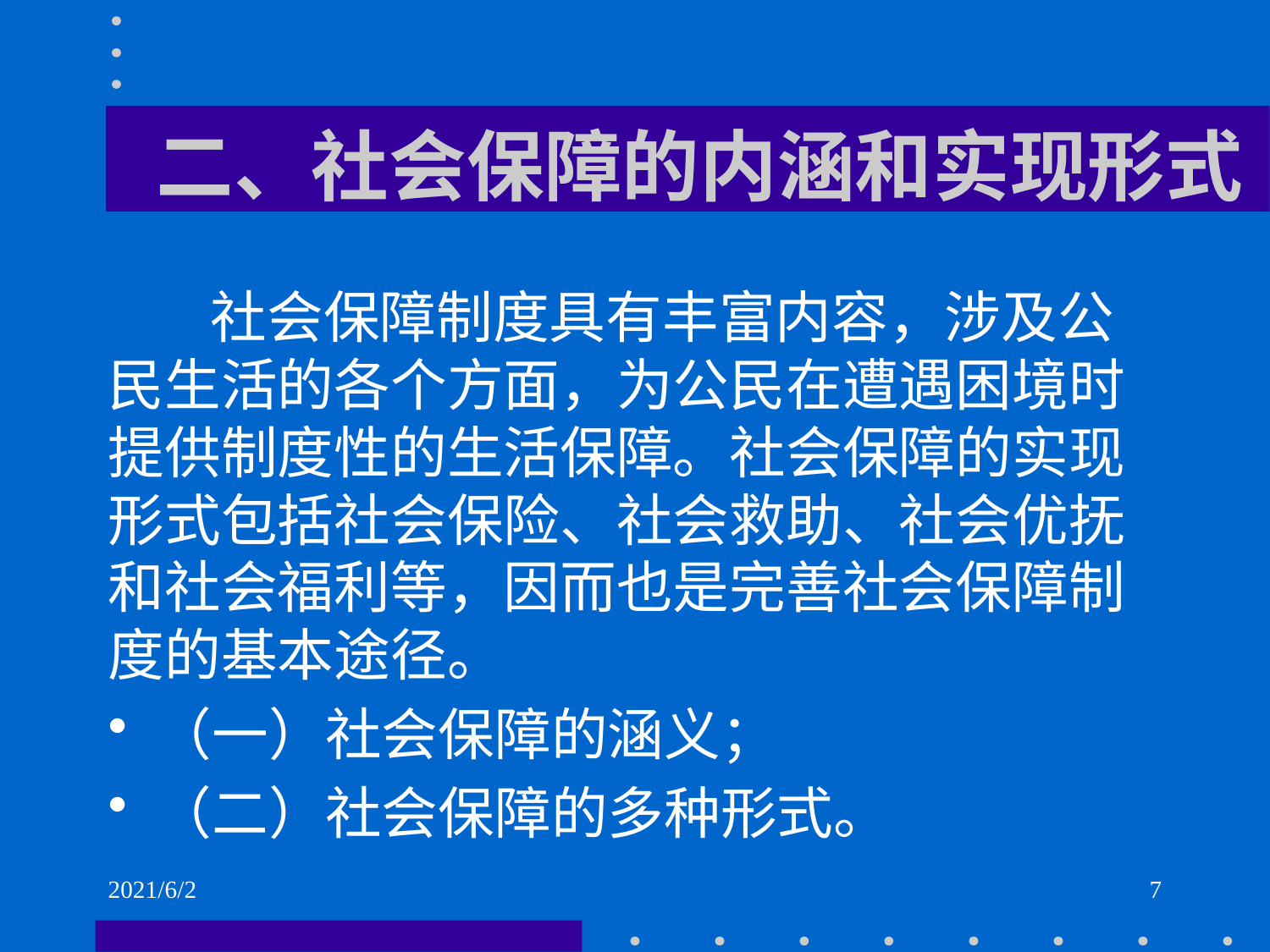

# 二、社会保障的内涵和实现形式
       社会保障制度具有丰富内容，涉及公民生活的各个方面，为公民在遭遇困境时提供制度性的生活保障。社会保障的实现形式包括社会保险、社会救助、社会优抚和社会福利等，因而也是完善社会保障制度的基本途径。
（一）社会保障的涵义；
（二）社会保障的多种形式。

2021/6/2
7